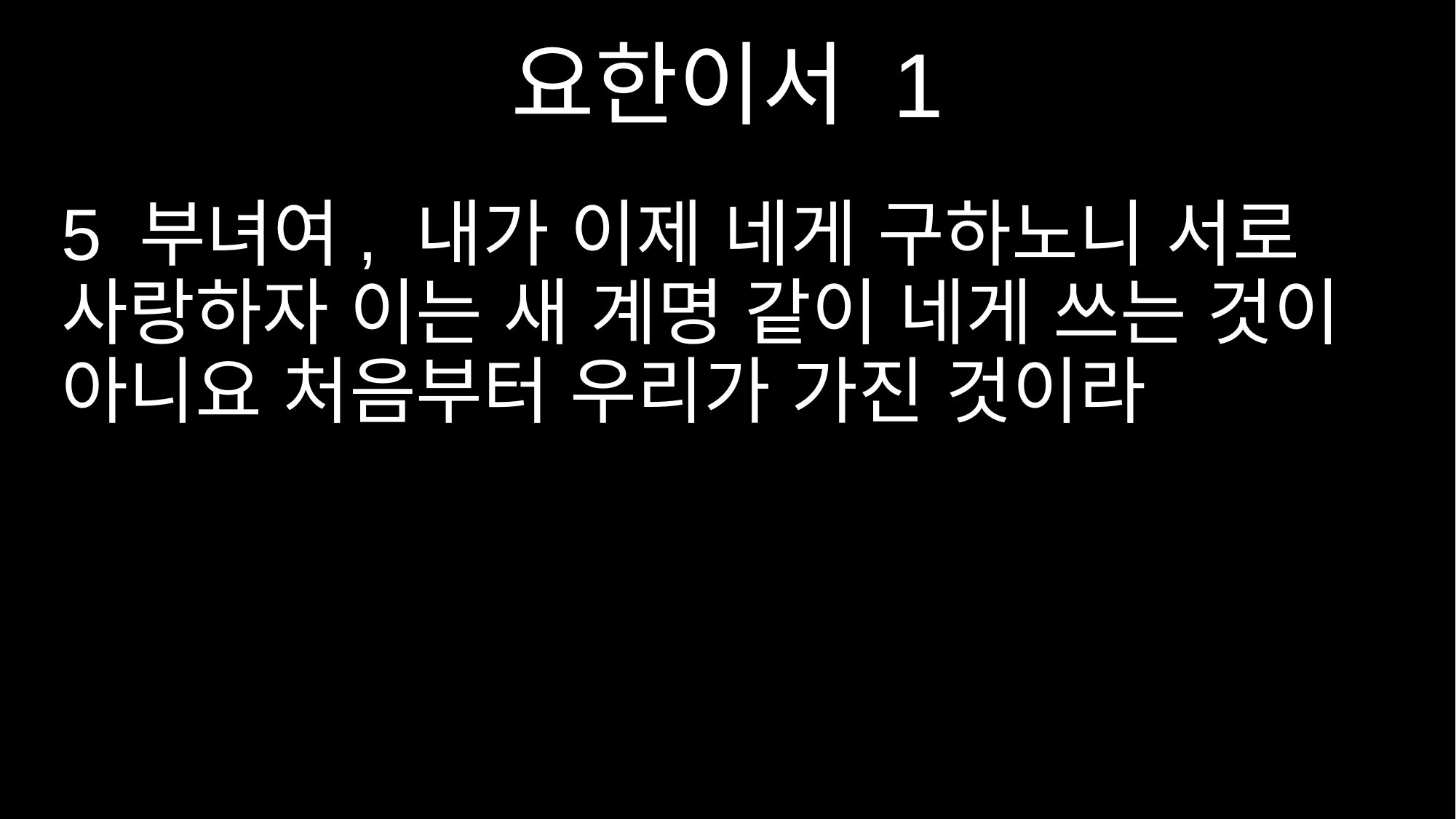

요한이서 1
5 부녀여, 내가 이제 네게 구하노니 서로 사랑하자 이는 새 계명 같이 네게 쓰는 것이 아니요 처음부터 우리가 가진 것이라